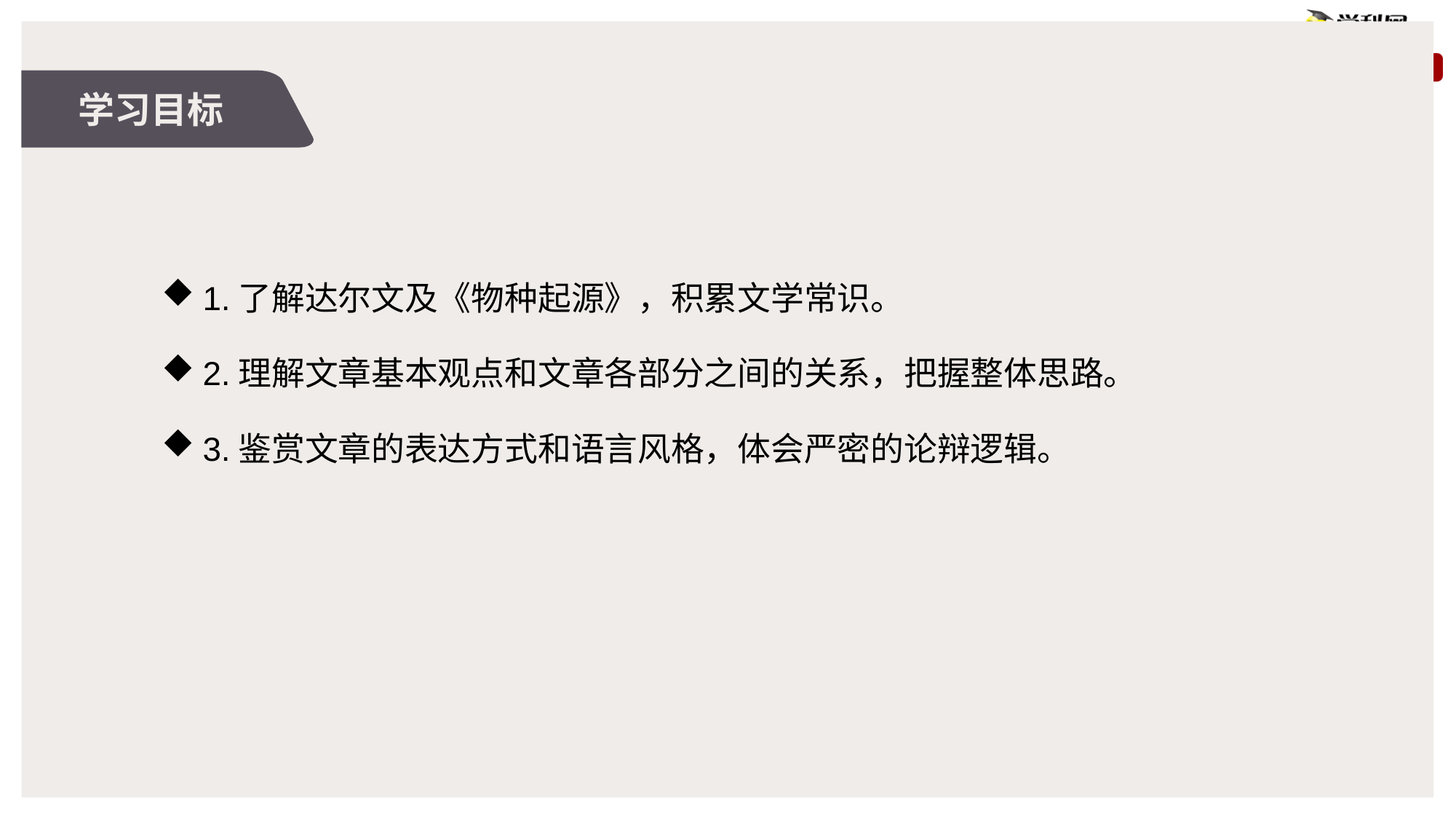

学习目标

1.了解达尔文及《物种起源》，积累文学常识。
2.理解文章基本观点和文章各部分之间的关系，把握整体思路。
3.鉴赏文章的表达方式和语言风格，体会严密的论辩逻辑。